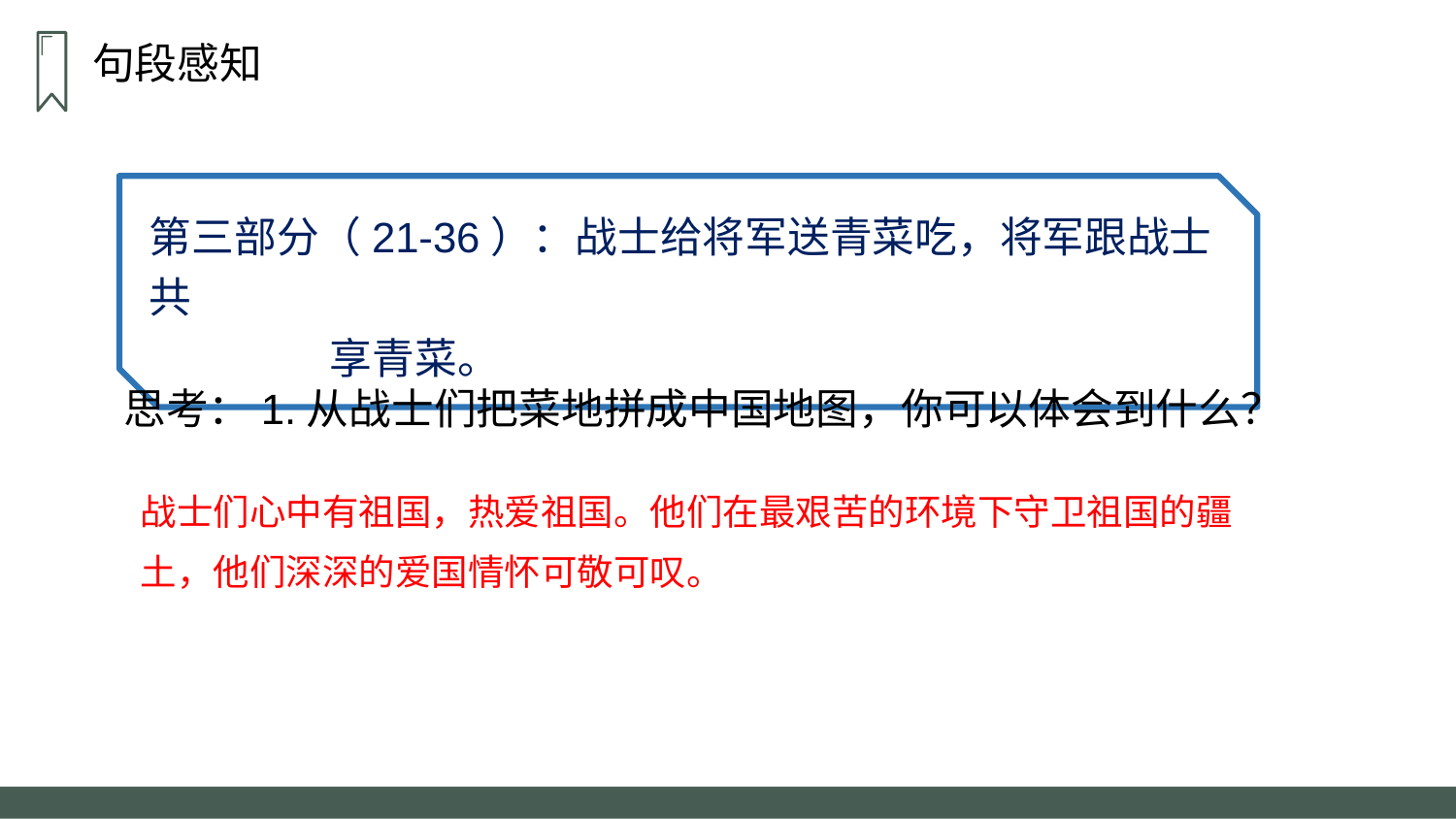

句段感知
第三部分（21-36）：战士给将军送青菜吃，将军跟战士共
                  享青菜。
思考：1.从战士们把菜地拼成中国地图，你可以体会到什么？
战士们心中有祖国，热爱祖国。他们在最艰苦的环境下守卫祖国的疆土，他们深深的爱国情怀可敬可叹。